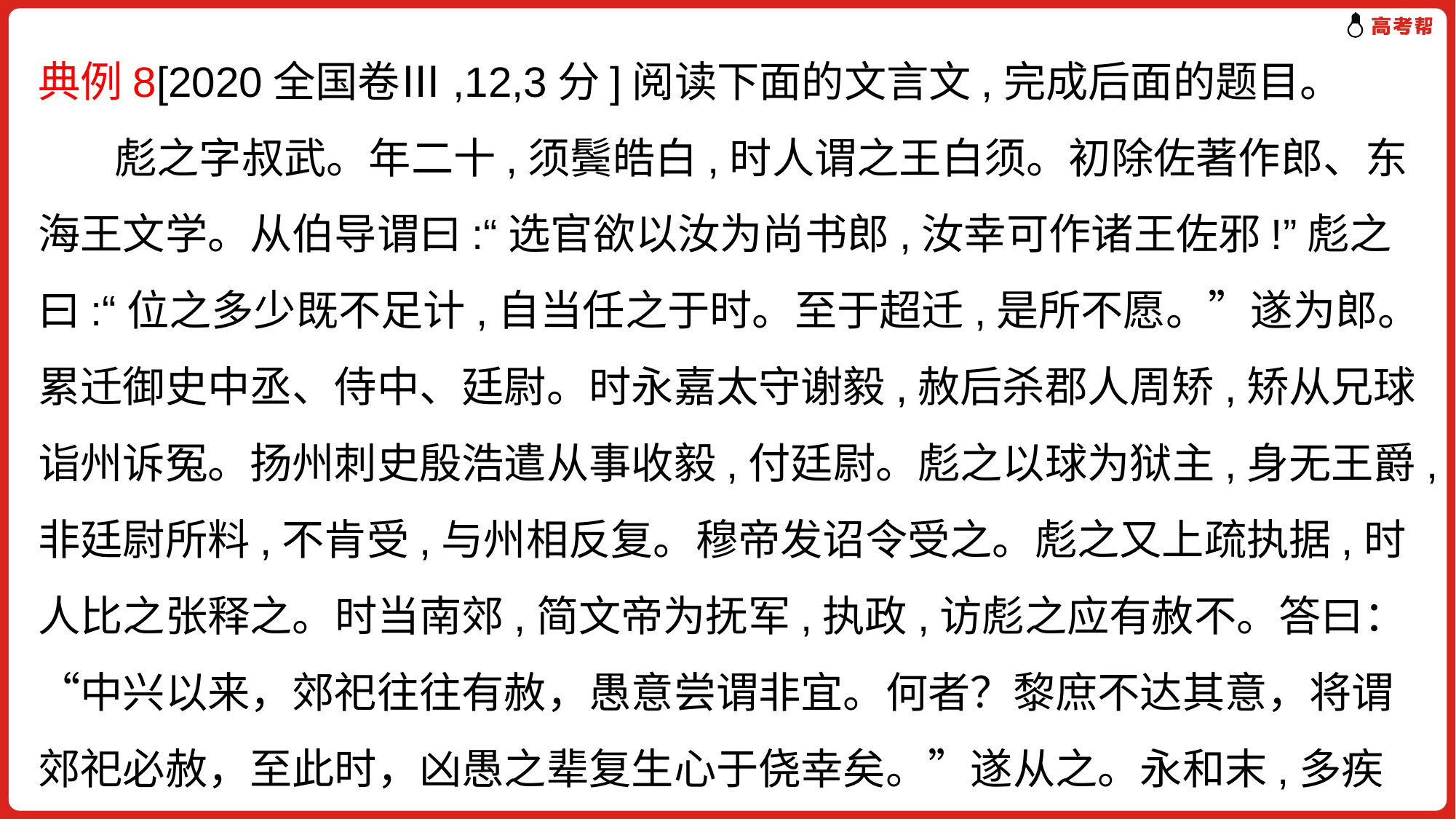

典例8[2020全国卷Ⅲ,12,3分]阅读下面的文言文,完成后面的题目。
       彪之字叔武。年二十,须鬓皓白,时人谓之王白须。初除佐著作郎、东海王文学。从伯导谓曰:“选官欲以汝为尚书郎,汝幸可作诸王佐邪!”彪之曰:“位之多少既不足计,自当任之于时。至于超迁,是所不愿。”遂为郎。累迁御史中丞、侍中、廷尉。时永嘉太守谢毅,赦后杀郡人周矫,矫从兄球诣州诉冤。扬州刺史殷浩遣从事收毅,付廷尉。彪之以球为狱主,身无王爵,非廷尉所料,不肯受,与州相反复。穆帝发诏令受之。彪之又上疏执据,时人比之张释之。时当南郊,简文帝为抚军,执政,访彪之应有赦不。答曰：“中兴以来，郊祀往往有赦，愚意尝谓非宜。何者？黎庶不达其意，将谓郊祀必赦，至此时，凶愚之辈复生心于侥幸矣。”遂从之。永和末,多疾疫。旧制,